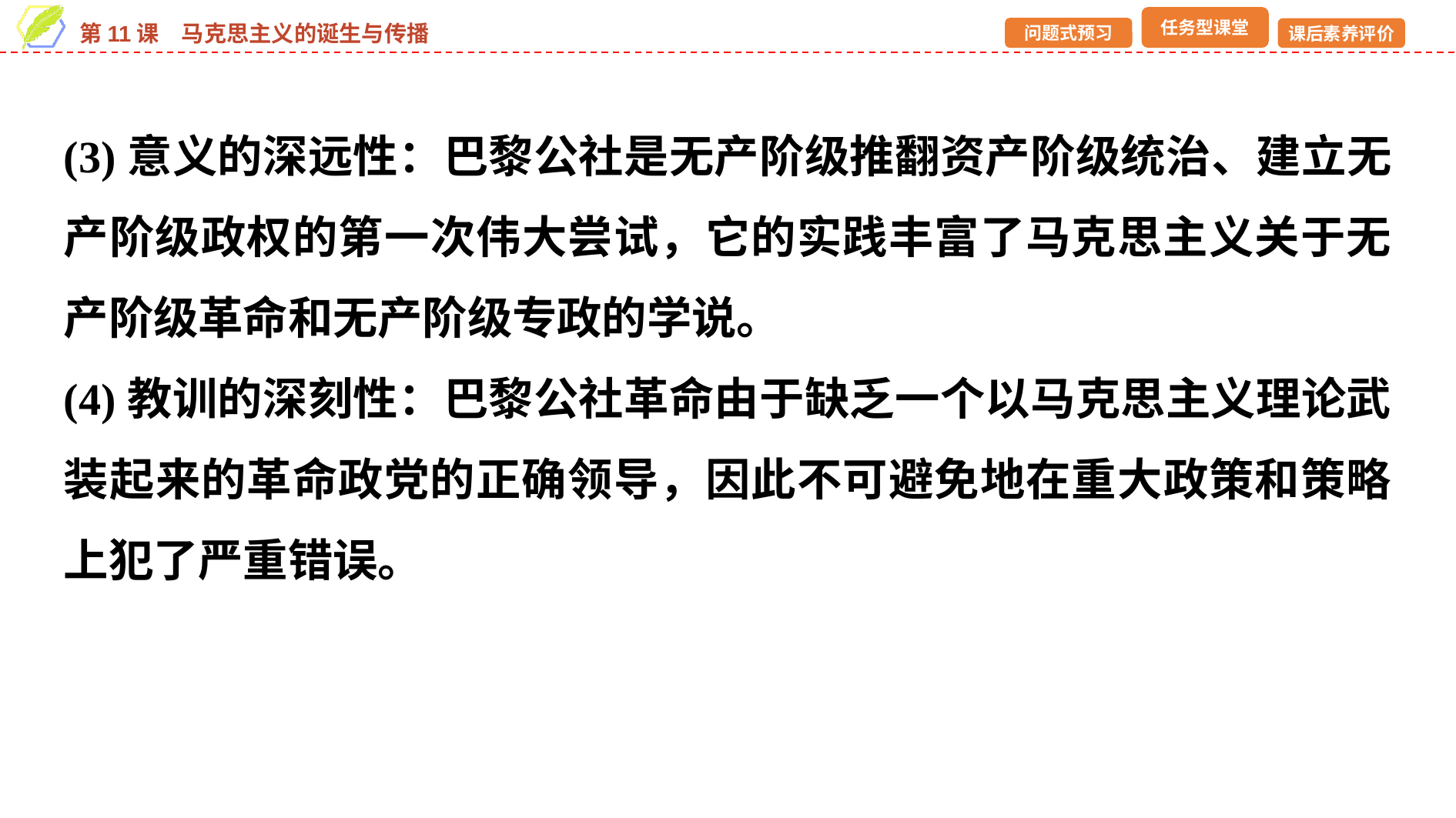

(3)意义的深远性：巴黎公社是无产阶级推翻资产阶级统治、建立无产阶级政权的第一次伟大尝试，它的实践丰富了马克思主义关于无产阶级革命和无产阶级专政的学说。
(4)教训的深刻性：巴黎公社革命由于缺乏一个以马克思主义理论武装起来的革命政党的正确领导，因此不可避免地在重大政策和策略上犯了严重错误。